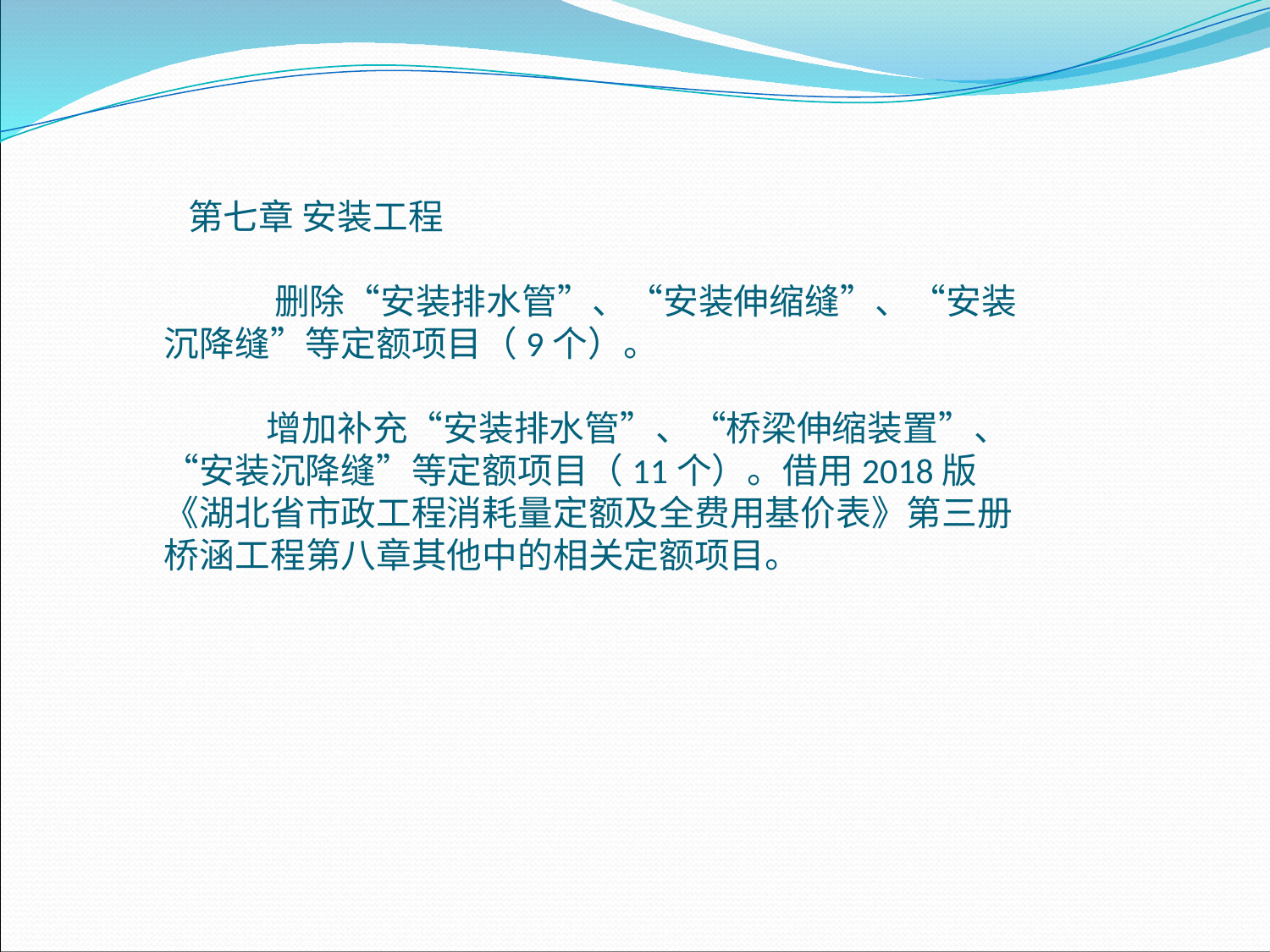

第七章 安装工程

             删除“安装排水管”、“安装伸缩缝”、“安装沉降缝”等定额项目（9个）。
            增加补充“安装排水管”、“桥梁伸缩装置”、“安装沉降缝”等定额项目（11个）。借用2018版《湖北省市政工程消耗量定额及全费用基价表》第三册桥涵工程第八章其他中的相关定额项目。
51